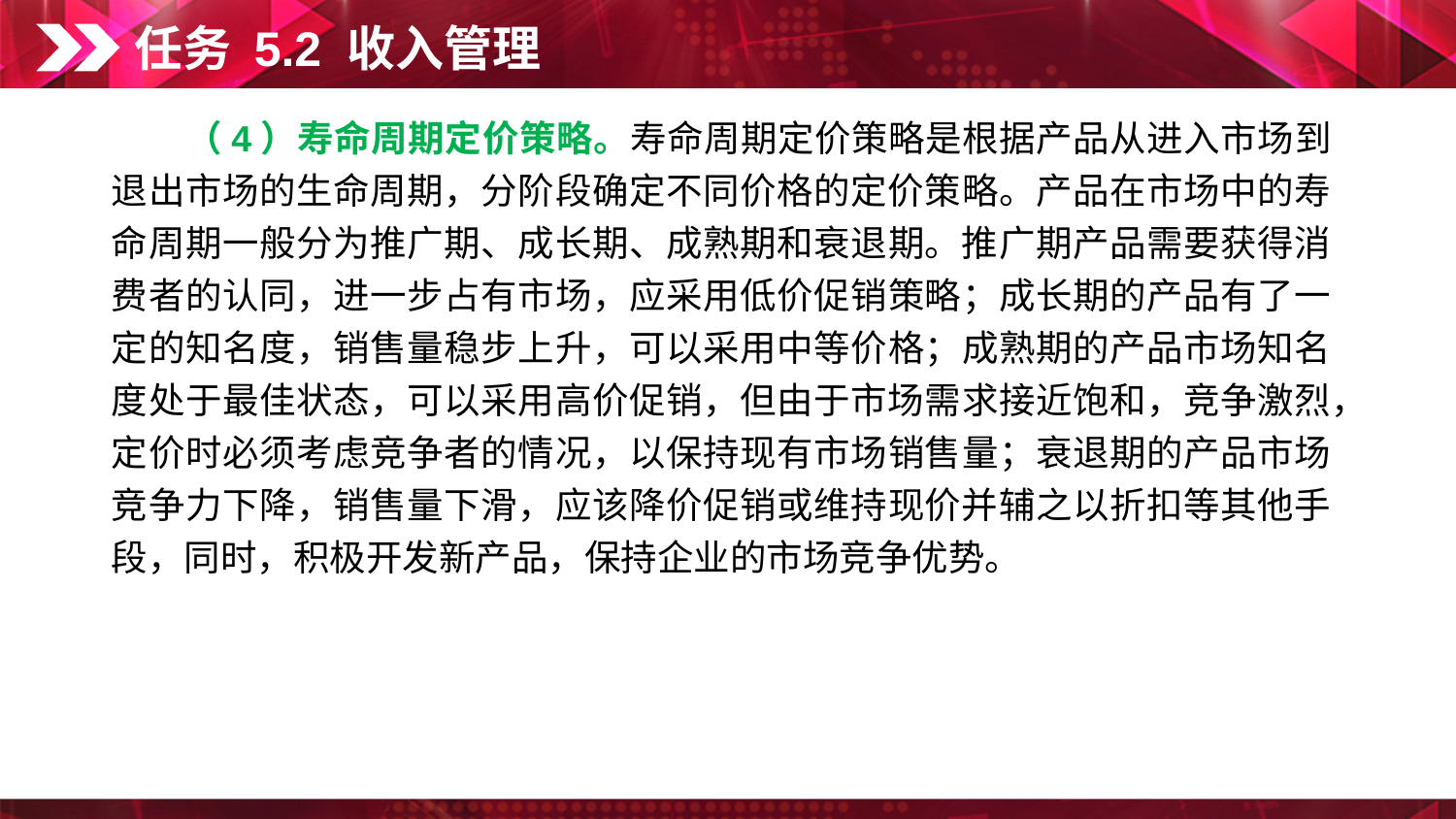

任务 5.2 收入管理

　　（4）寿命周期定价策略。寿命周期定价策略是根据产品从进入市场到退出市场的生命周期，分阶段确定不同价格的定价策略。产品在市场中的寿命周期一般分为推广期、成长期、成熟期和衰退期。推广期产品需要获得消费者的认同，进一步占有市场，应采用低价促销策略；成长期的产品有了一定的知名度，销售量稳步上升，可以采用中等价格；成熟期的产品市场知名度处于最佳状态，可以采用高价促销，但由于市场需求接近饱和，竞争激烈，定价时必须考虑竞争者的情况，以保持现有市场销售量；衰退期的产品市场竞争力下降，销售量下滑，应该降价促销或维持现价并辅之以折扣等其他手段，同时，积极开发新产品，保持企业的市场竞争优势。